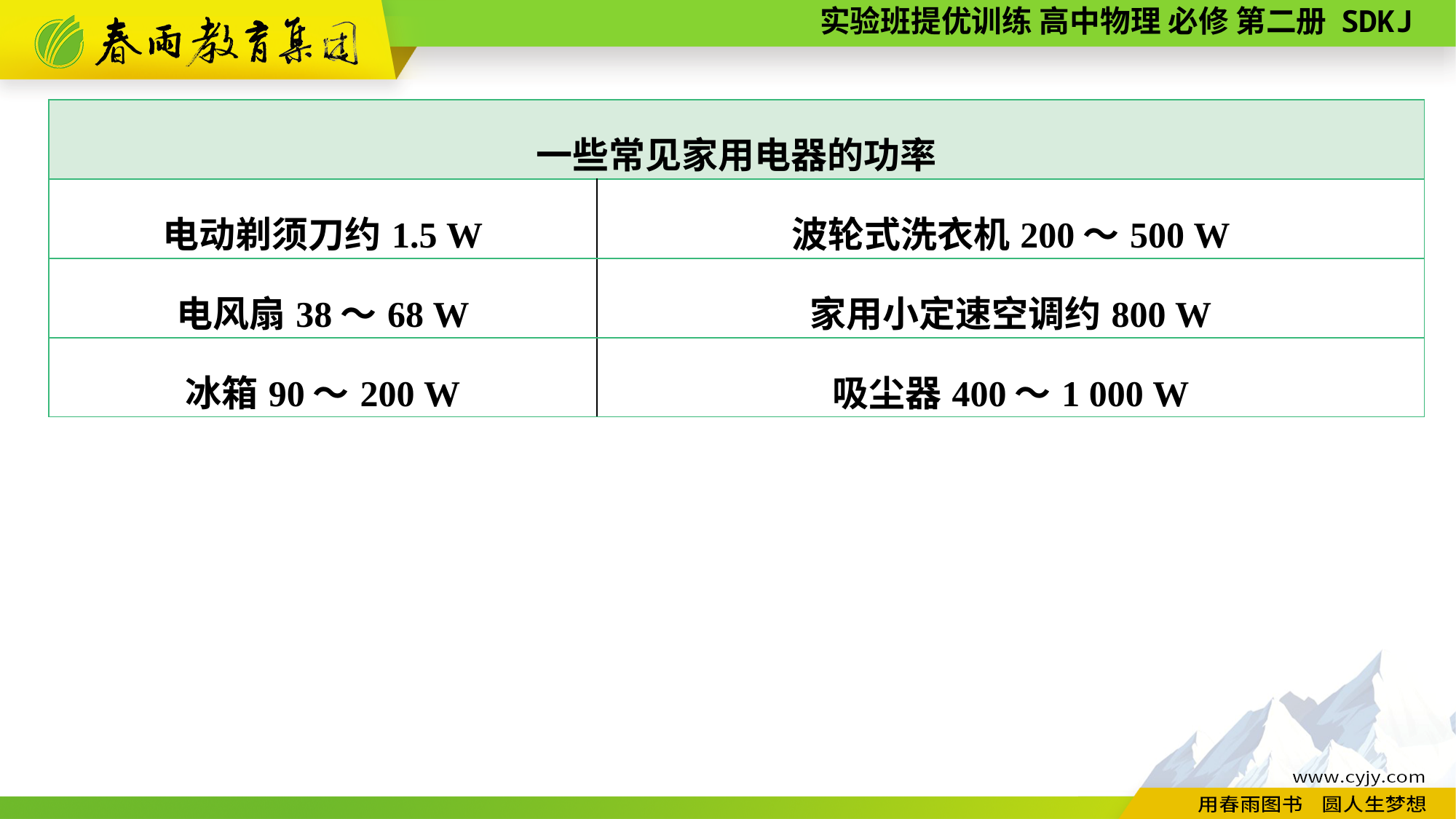

| 一些常见家用电器的功率 |  |
| --- | --- |
| 电动剃须刀约1.5 W | 波轮式洗衣机200～500 W |
| 电风扇38～68 W | 家用小定速空调约800 W |
| 冰箱90～200 W | 吸尘器400～1 000 W |